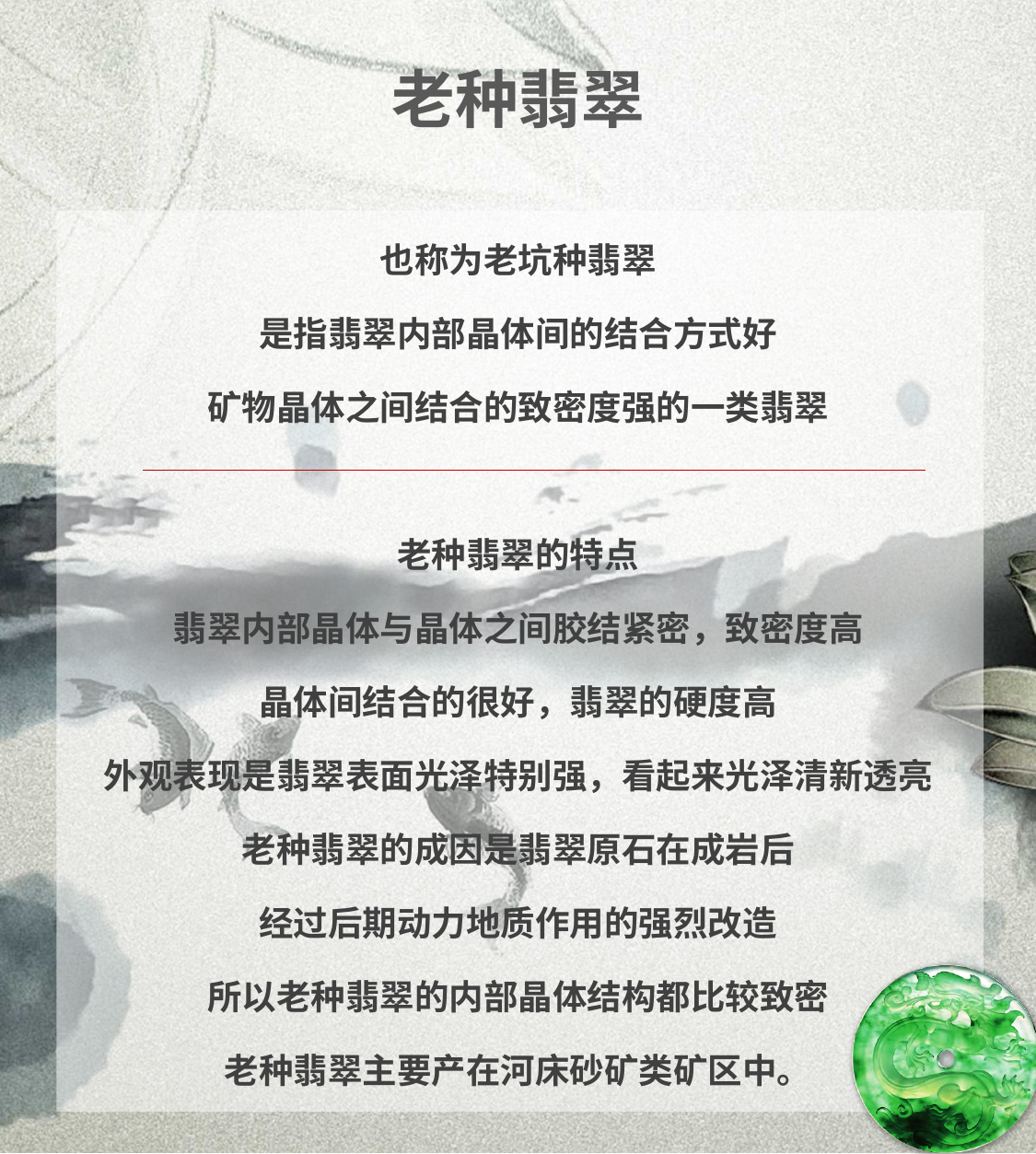

# 老种翡翠
也称为老坑种翡翠
是指翡翠内部晶体间的结合方式好
矿物晶体之间结合的致密度强的一类翡翠

老种翡翠的特点
翡翠内部晶体与晶体之间胶结紧密，致密度高
晶体间结合的很好，翡翠的硬度高
外观表现是翡翠表面光泽特别强，看起来光泽清新透亮
老种翡翠的成因是翡翠原石在成岩后
经过后期动力地质作用的强烈改造
所以老种翡翠的内部晶体结构都比较致密
老种翡翠主要产在河床砂矿类矿区中。